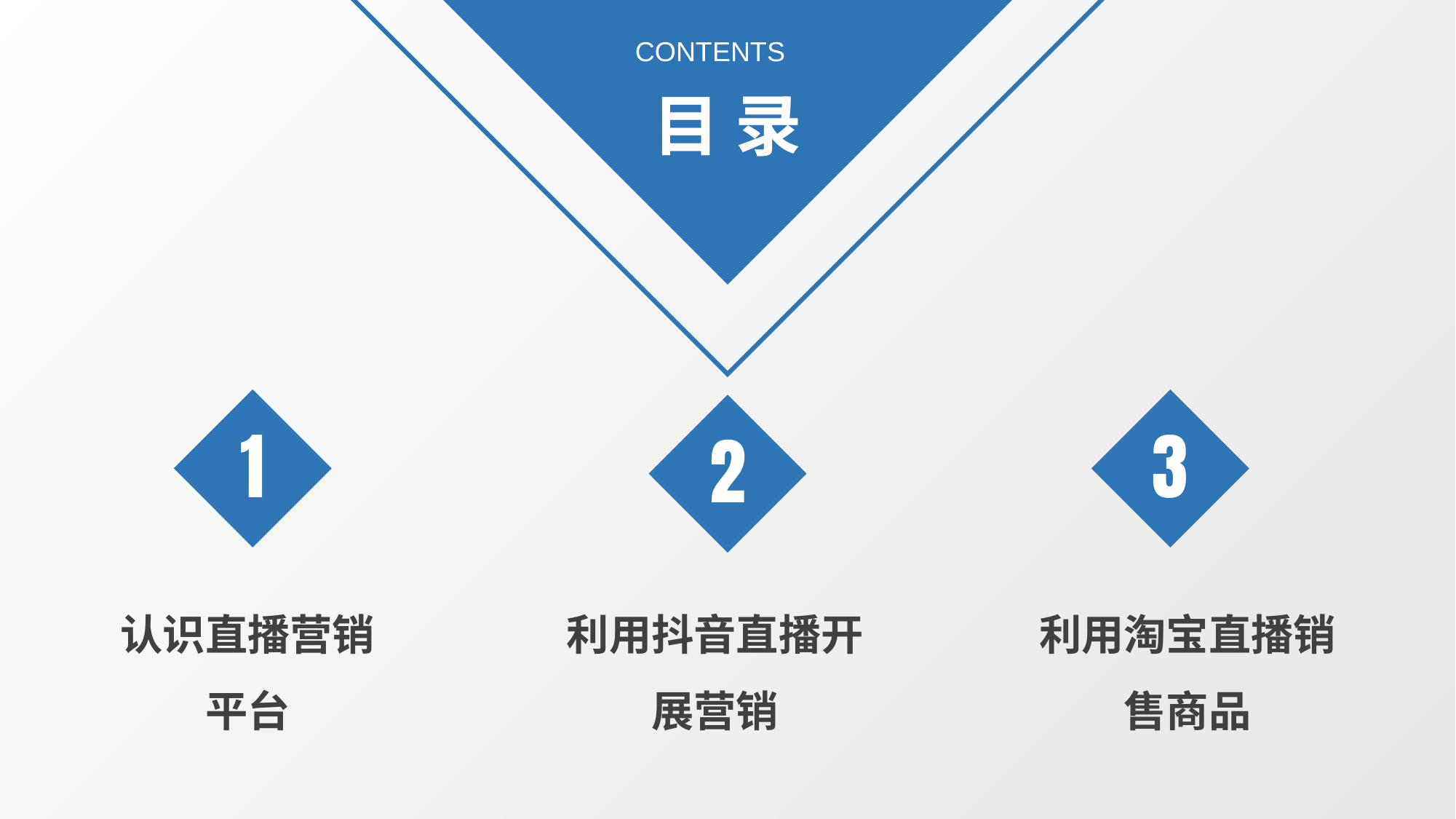

CONTENTS
目 录
1
3
2
认识直播营销平台
利用抖音直播开展营销
利用淘宝直播销售商品